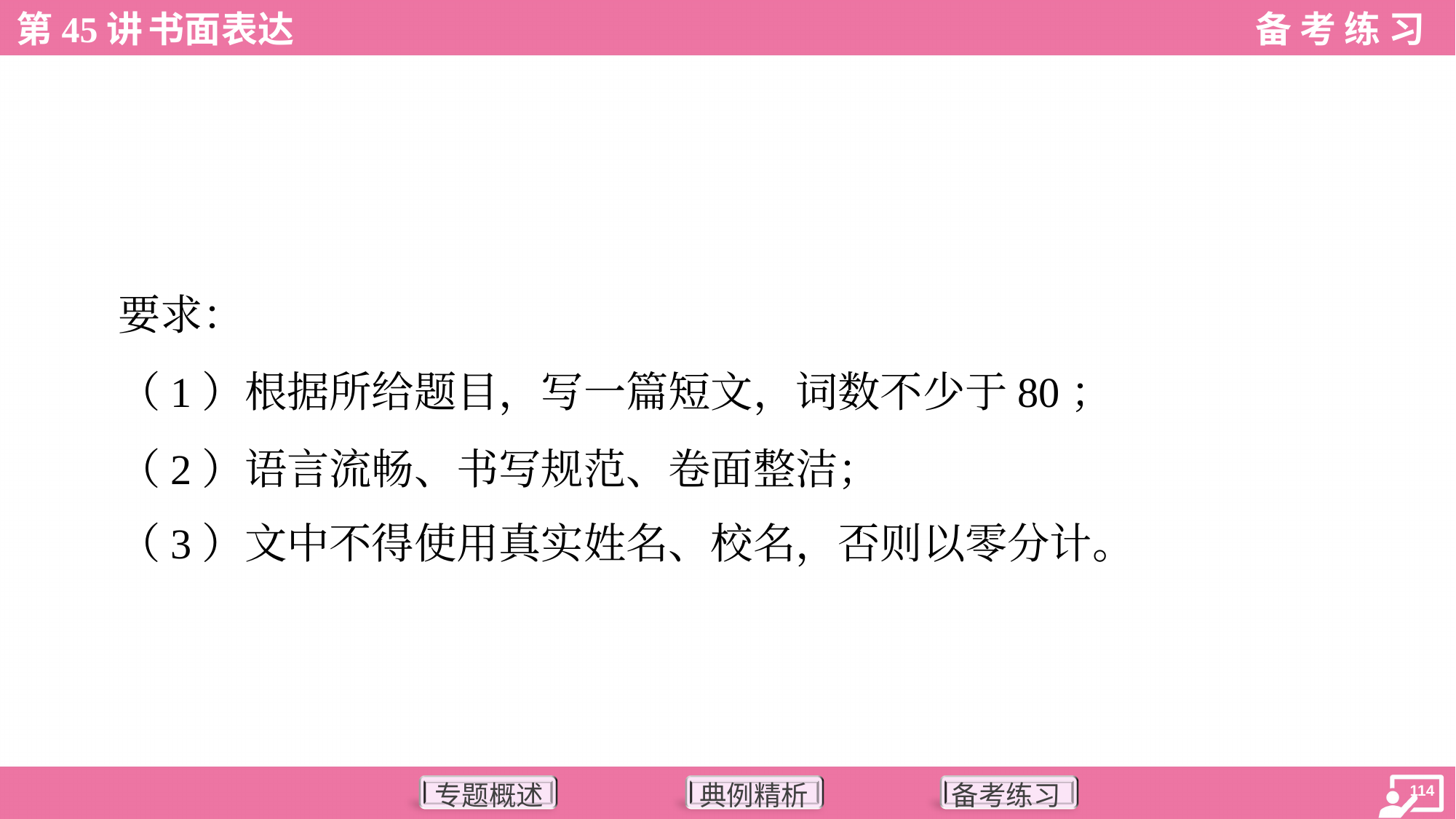

要求：
    （1）根据所给题目，写一篇短文，词数不少于80；
    （2）语言流畅、书写规范、卷面整洁；
    （3）文中不得使用真实姓名、校名，否则以零分计。